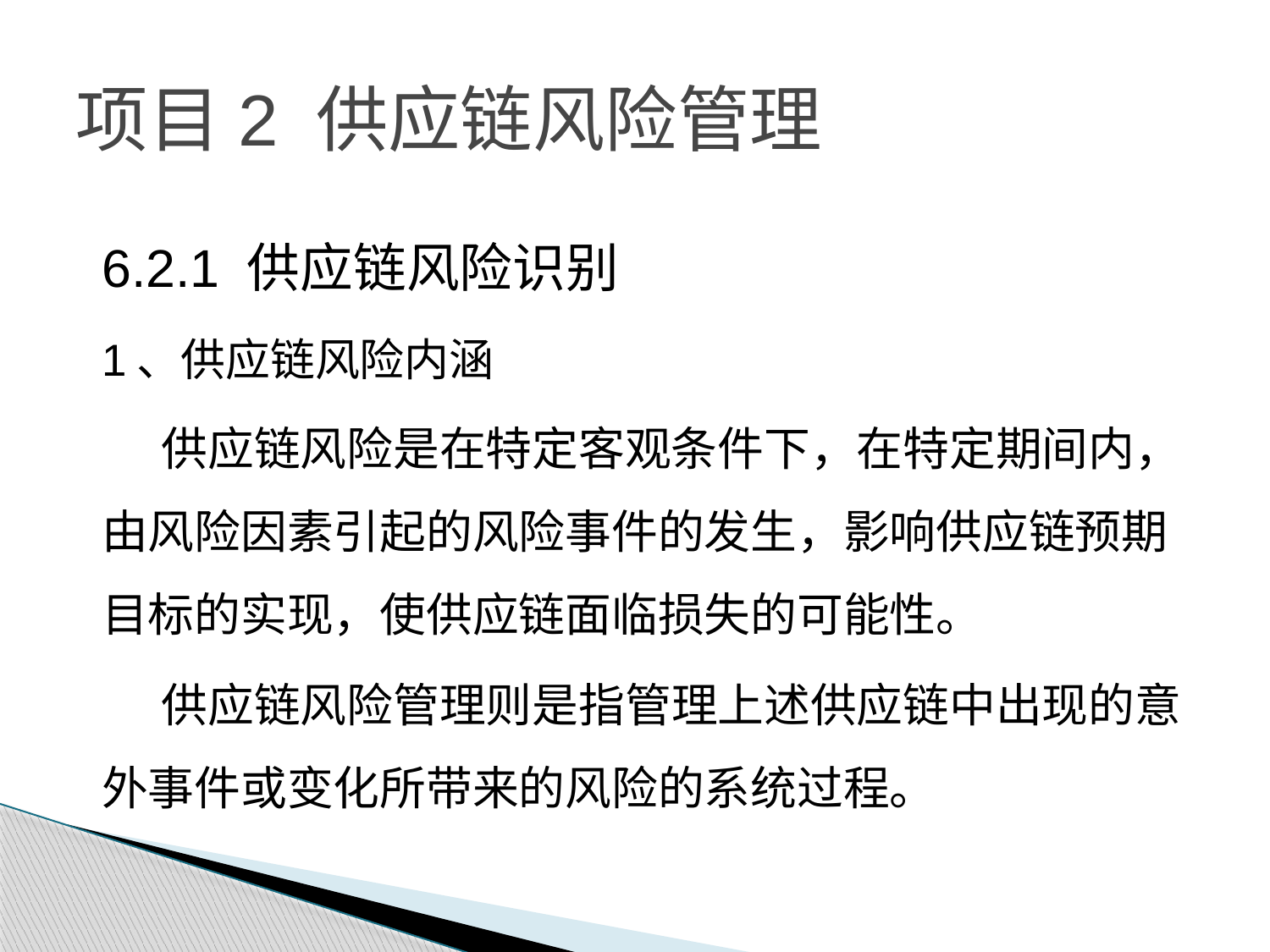

# 项目2 供应链风险管理
6.2.1 供应链风险识别
1、供应链风险内涵
供应链风险是在特定客观条件下，在特定期间内，由风险因素引起的风险事件的发生，影响供应链预期目标的实现，使供应链面临损失的可能性。
供应链风险管理则是指管理上述供应链中出现的意外事件或变化所带来的风险的系统过程。